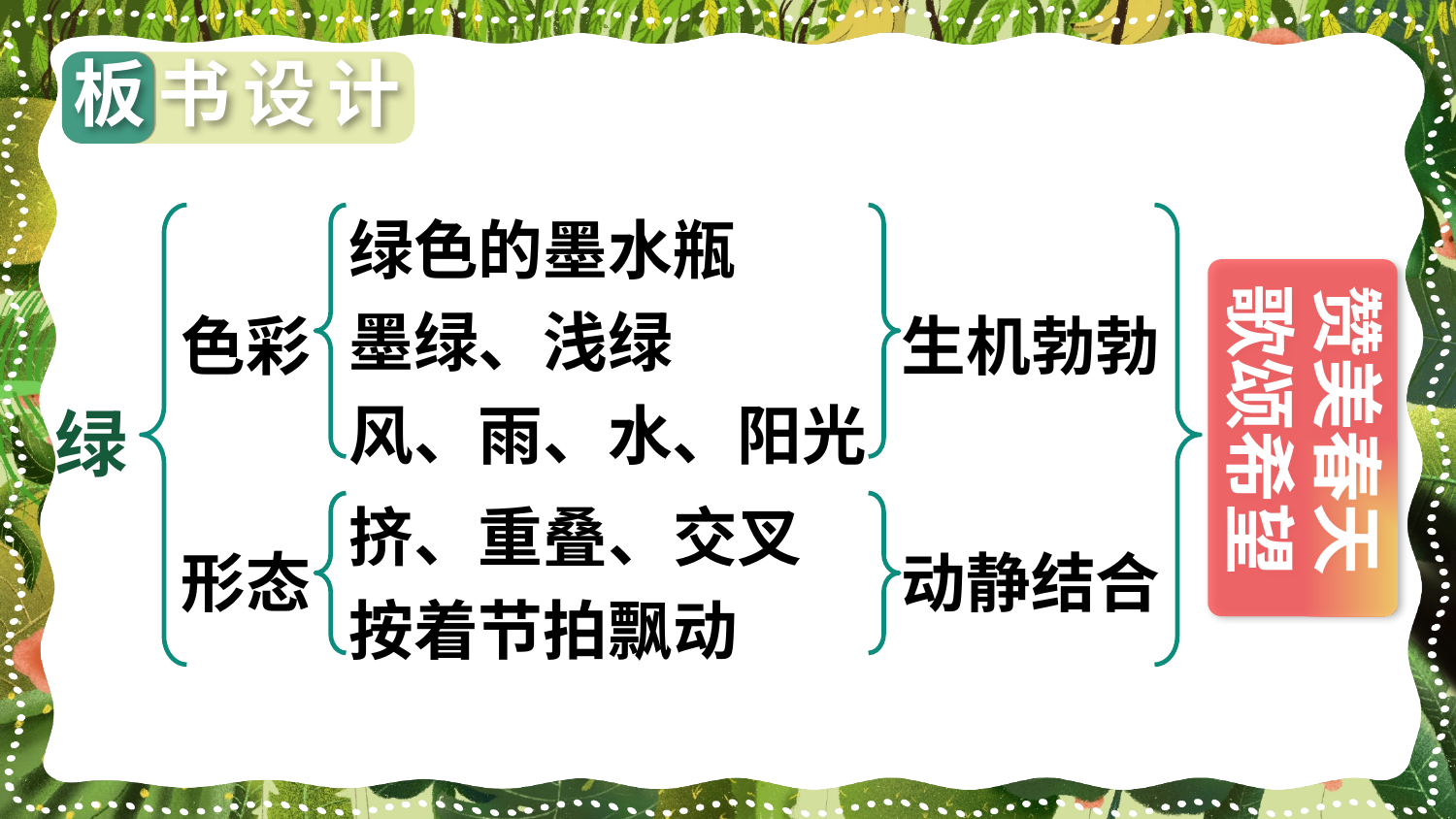

板书设计

绿色的墨水瓶
墨绿、浅绿
风、雨、水、阳光

赞美春天
歌颂希望
色彩
生机勃勃
绿
挤、重叠、交叉
按着节拍飘动

形态
动静结合